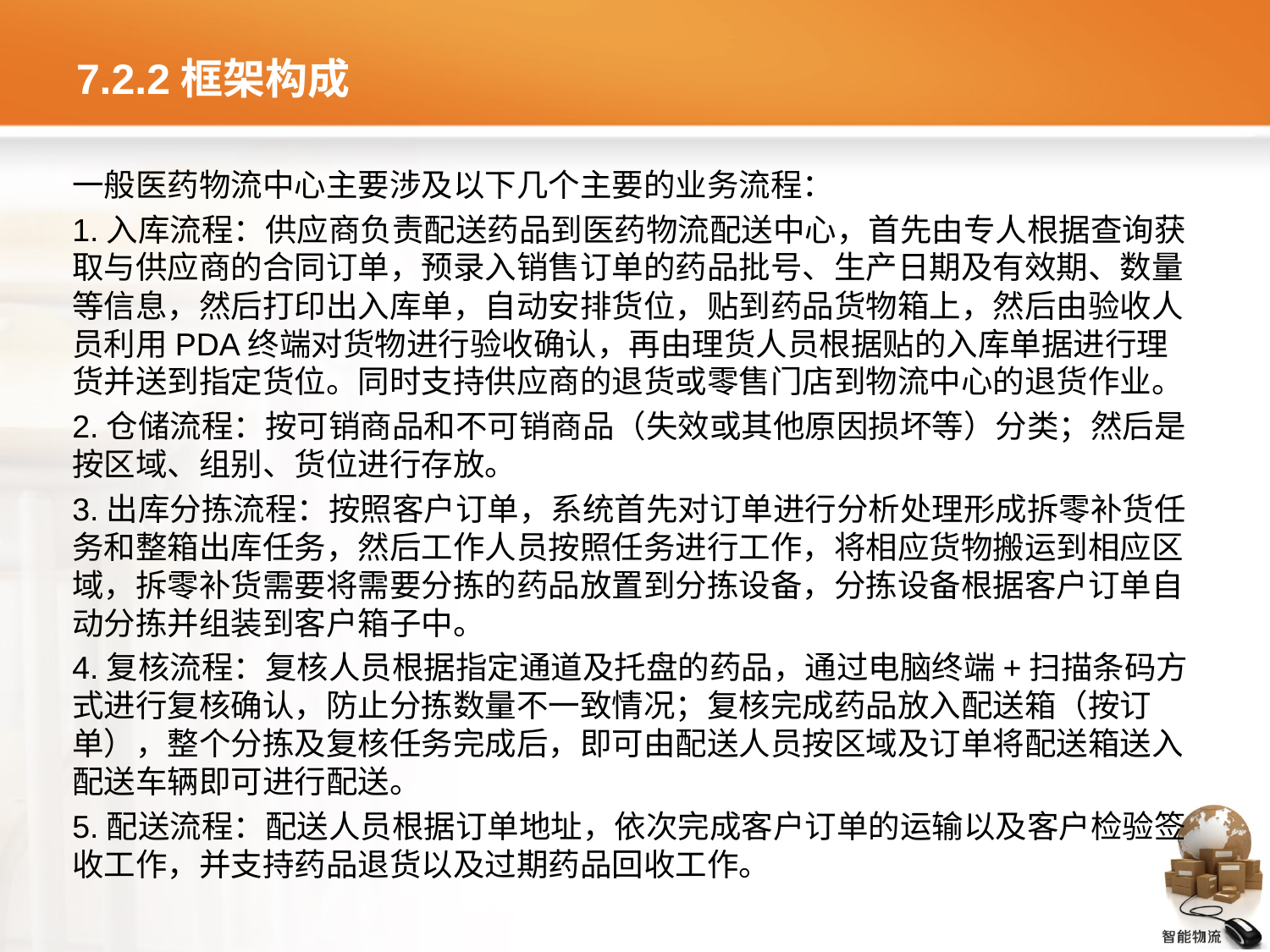

# 7.2.2框架构成
一般医药物流中心主要涉及以下几个主要的业务流程：
1.入库流程：供应商负责配送药品到医药物流配送中心，首先由专人根据查询获取与供应商的合同订单，预录入销售订单的药品批号、生产日期及有效期、数量等信息，然后打印出入库单，自动安排货位，贴到药品货物箱上，然后由验收人员利用PDA终端对货物进行验收确认，再由理货人员根据贴的入库单据进行理货并送到指定货位。同时支持供应商的退货或零售门店到物流中心的退货作业。
2.仓储流程：按可销商品和不可销商品（失效或其他原因损坏等）分类；然后是按区域、组别、货位进行存放。
3.出库分拣流程：按照客户订单，系统首先对订单进行分析处理形成拆零补货任务和整箱出库任务，然后工作人员按照任务进行工作，将相应货物搬运到相应区域，拆零补货需要将需要分拣的药品放置到分拣设备，分拣设备根据客户订单自动分拣并组装到客户箱子中。
4.复核流程：复核人员根据指定通道及托盘的药品，通过电脑终端+扫描条码方式进行复核确认，防止分拣数量不一致情况；复核完成药品放入配送箱（按订单），整个分拣及复核任务完成后，即可由配送人员按区域及订单将配送箱送入配送车辆即可进行配送。
5.配送流程：配送人员根据订单地址，依次完成客户订单的运输以及客户检验签收工作，并支持药品退货以及过期药品回收工作。